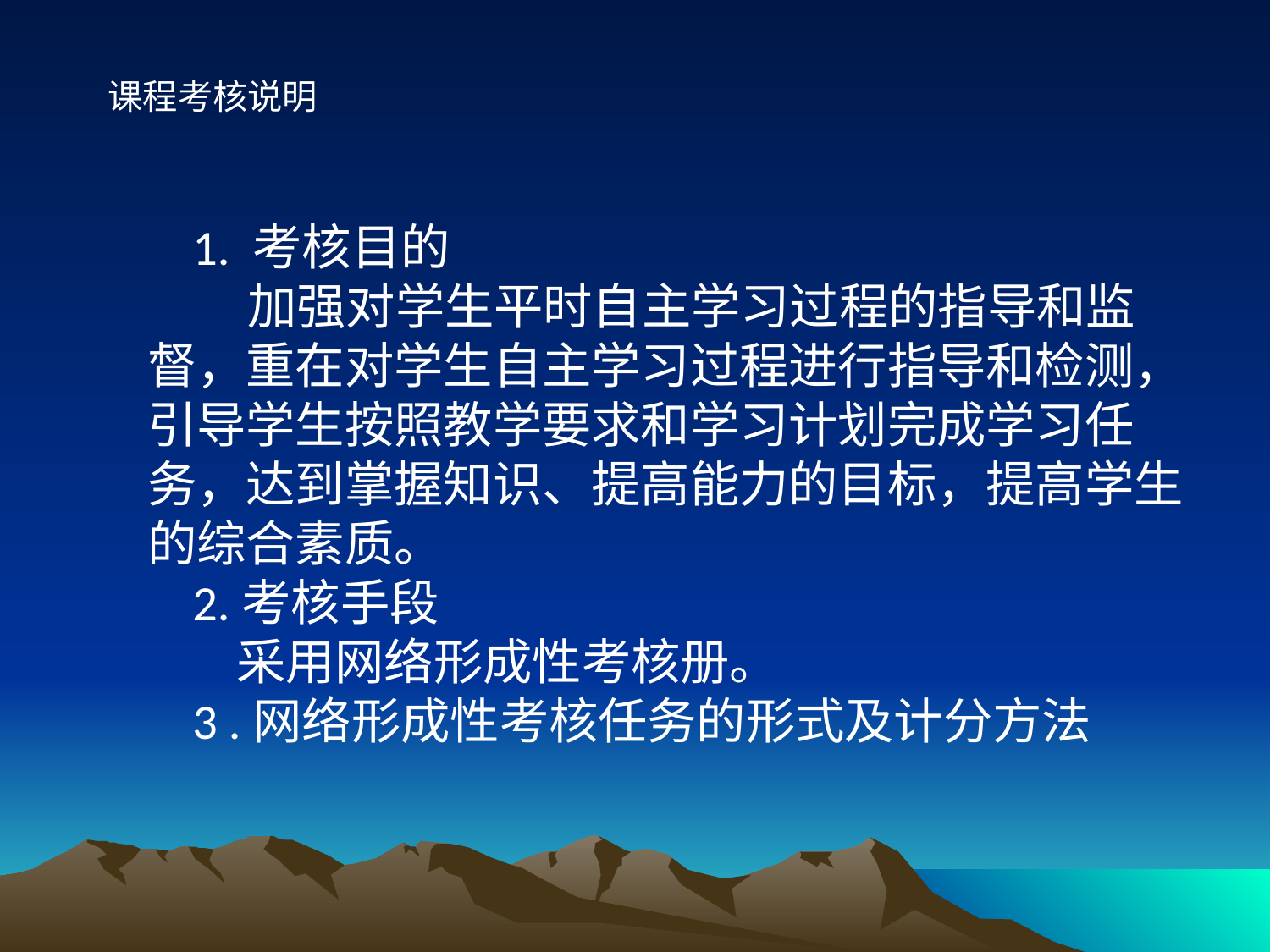

# 课程考核说明
    1. 考核目的
        加强对学生平时自主学习过程的指导和监督，重在对学生自主学习过程进行指导和检测，引导学生按照教学要求和学习计划完成学习任务，达到掌握知识、提高能力的目标，提高学生的综合素质。
    2.考核手段
       采用网络形成性考核册。
    3 .网络形成性考核任务的形式及计分方法